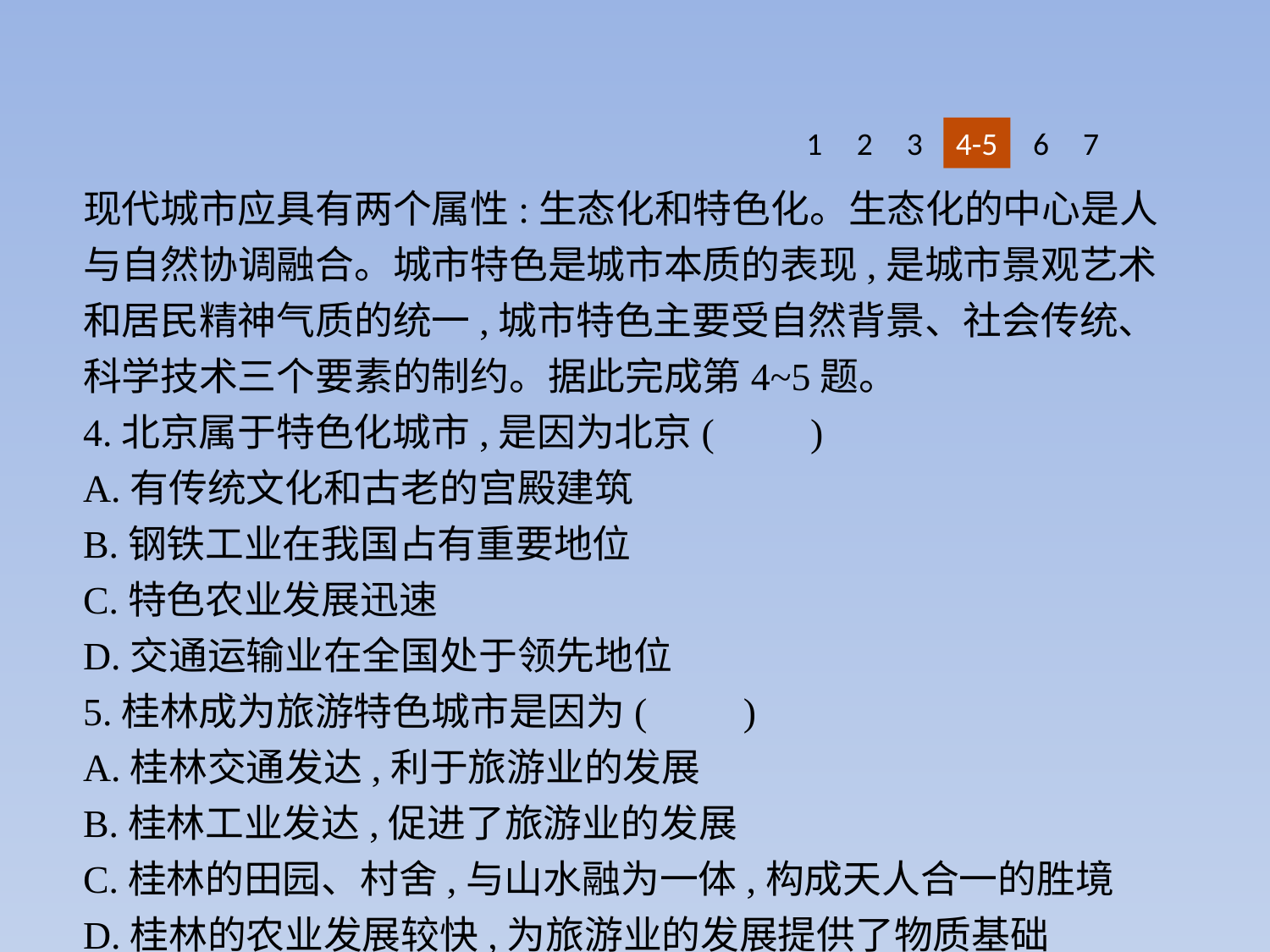

1
2
3
4-5
6
7
现代城市应具有两个属性:生态化和特色化。生态化的中心是人与自然协调融合。城市特色是城市本质的表现,是城市景观艺术和居民精神气质的统一,城市特色主要受自然背景、社会传统、科学技术三个要素的制约。据此完成第4~5题。
4.北京属于特色化城市,是因为北京(　　)
A.有传统文化和古老的宫殿建筑
B.钢铁工业在我国占有重要地位
C.特色农业发展迅速
D.交通运输业在全国处于领先地位
5.桂林成为旅游特色城市是因为(　　)
A.桂林交通发达,利于旅游业的发展
B.桂林工业发达,促进了旅游业的发展
C.桂林的田园、村舍,与山水融为一体,构成天人合一的胜境
D.桂林的农业发展较快,为旅游业的发展提供了物质基础